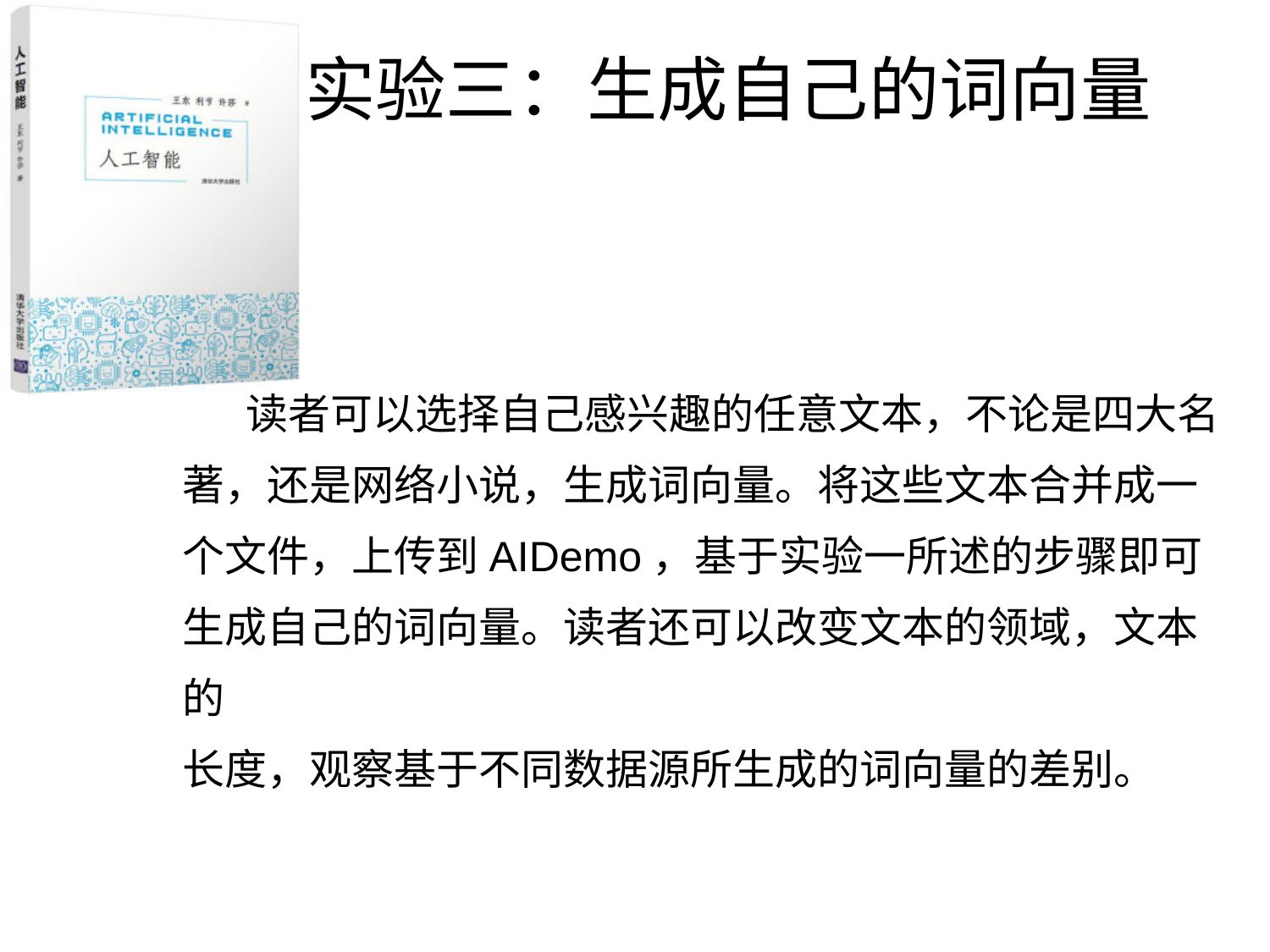

实验三：生成自己的词向量
       读者可以选择自己感兴趣的任意文本，不论是四大名著，还是网络小说，生成词向量。将这些文本合并成一个文件，上传到AIDemo，基于实验一所述的步骤即可生成自己的词向量。读者还可以改变文本的领域，文本的
长度，观察基于不同数据源所生成的词向量的差别。